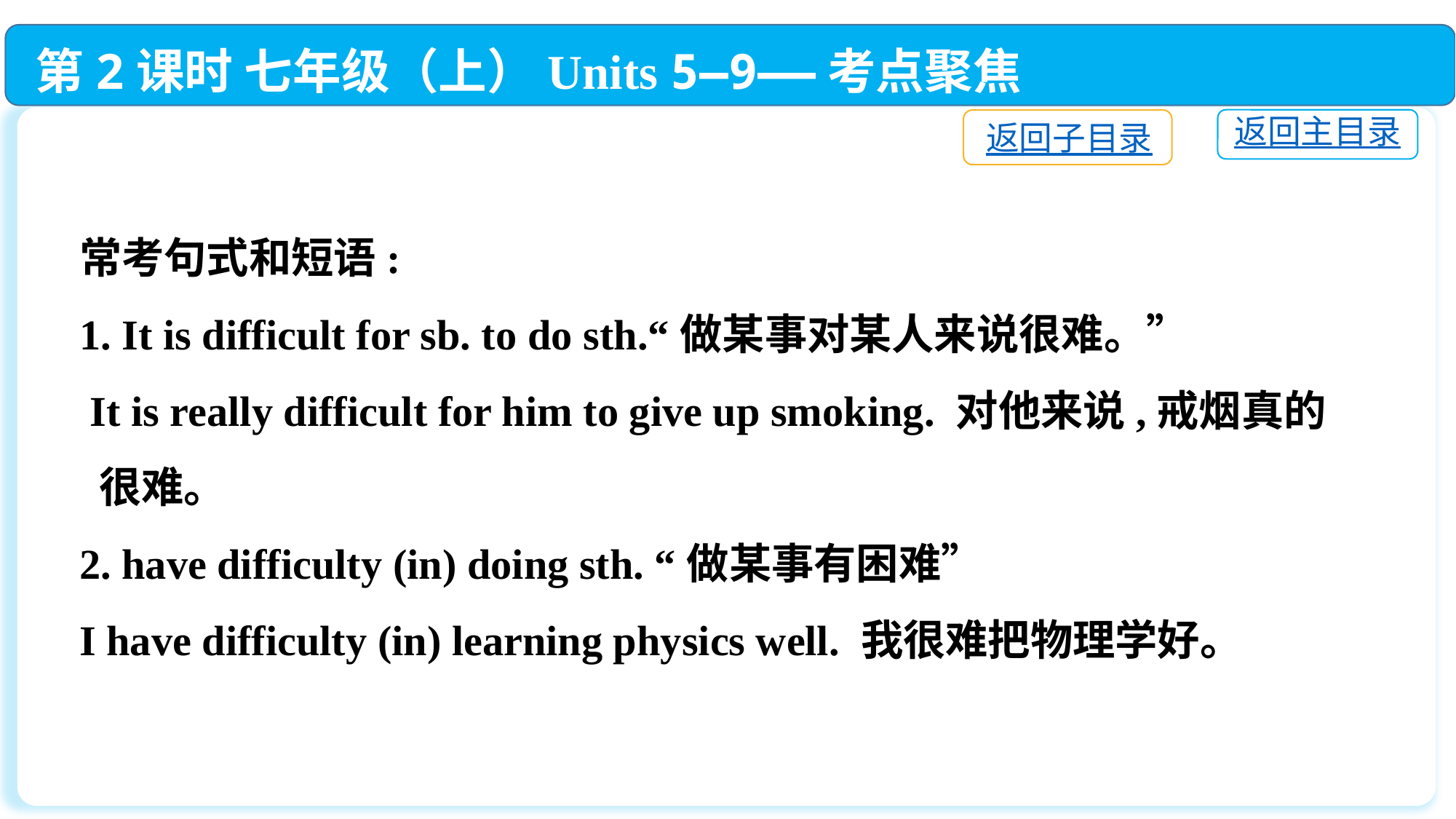

第2课时 七年级（上）Units 5—9——考点聚焦

返回主目录

返回子目录
常考句式和短语:
1. It is difficult for sb. to do sth.“做某事对某人来说很难。”
 It is really difficult for him to give up smoking. 对他来说,戒烟真的
 很难。
2. have difficulty (in) doing sth. “做某事有困难”
I have difficulty (in) learning physics well. 我很难把物理学好。